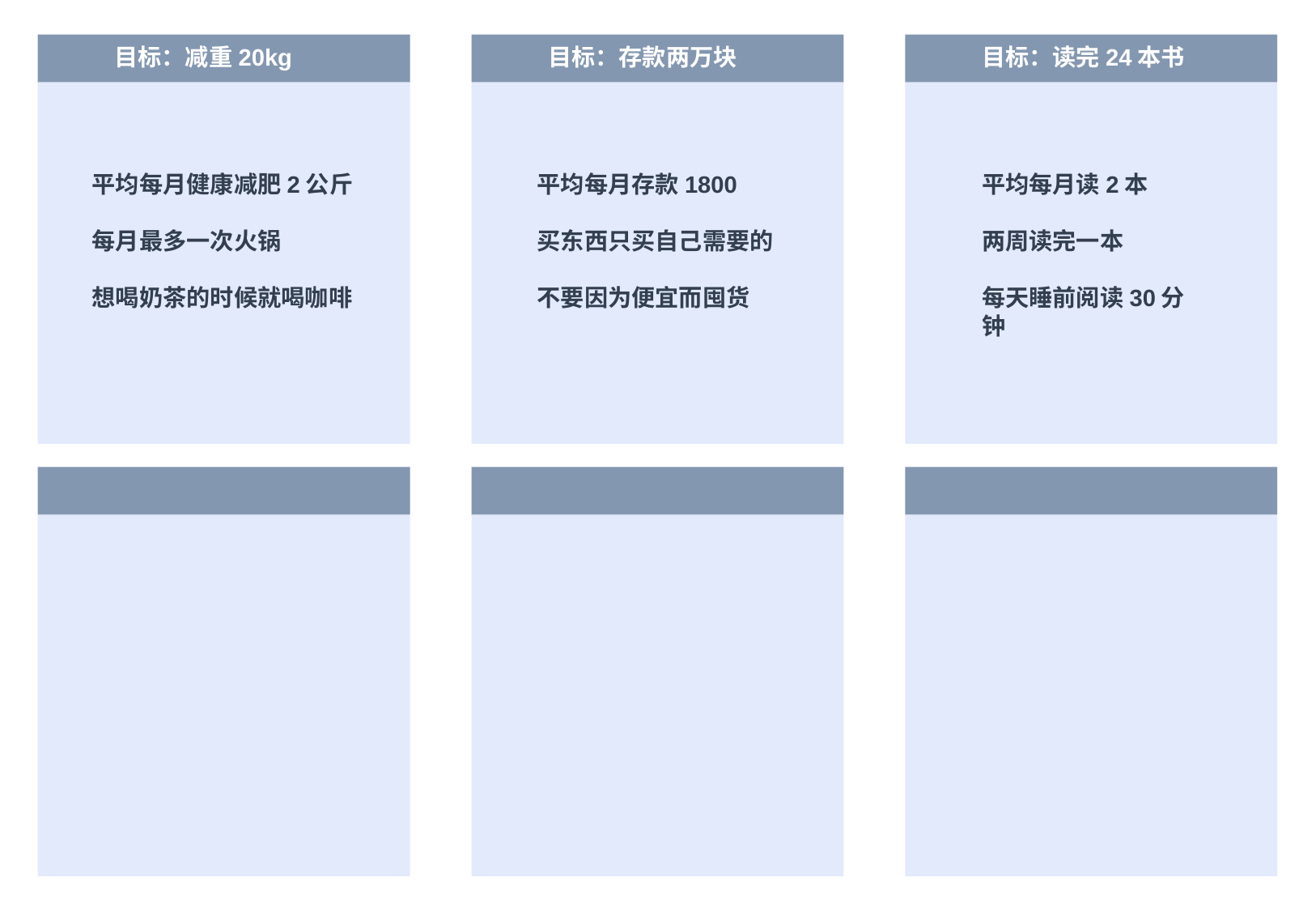

目标：减重20kg
目标：存款两万块
目标：读完24本书

平均每月读2本

两周读完一本

每天睡前阅读30分钟
平均每月健康减肥2公斤

每月最多一次火锅

想喝奶茶的时候就喝咖啡
平均每月存款1800

买东西只买自己需要的

不要因为便宜而囤货